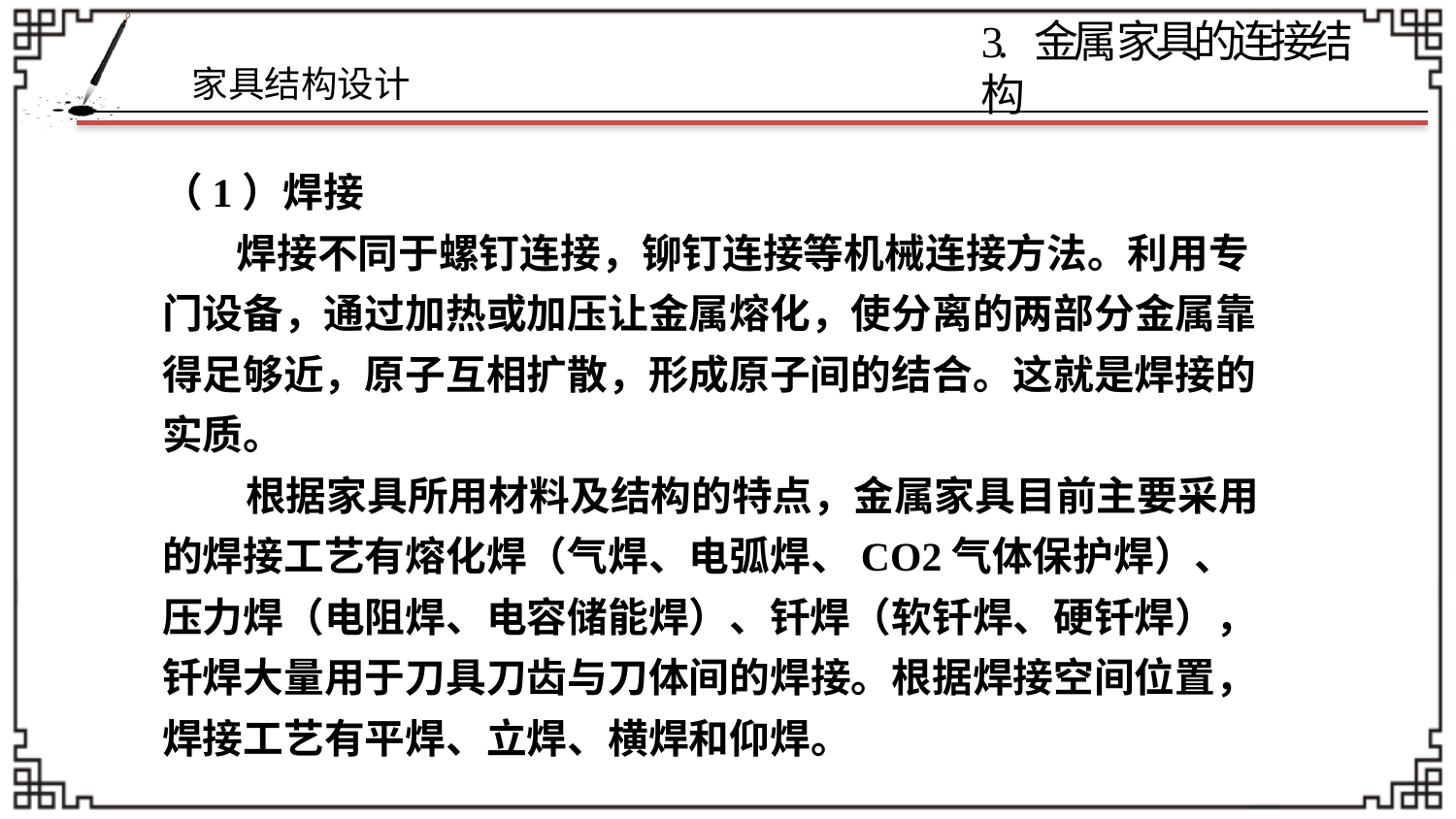

3.   金属家具的连接结构
（1）焊接
       焊接不同于螺钉连接，铆钉连接等机械连接方法。利用专门设备，通过加热或加压让金属熔化，使分离的两部分金属靠得足够近，原子互相扩散，形成原子间的结合。这就是焊接的实质。
        根据家具所用材料及结构的特点，金属家具目前主要采用的焊接工艺有熔化焊（气焊、电弧焊、CO2气体保护焊）、压力焊（电阻焊、电容储能焊）、钎焊（软钎焊、硬钎焊），钎焊大量用于刀具刀齿与刀体间的焊接。根据焊接空间位置，焊接工艺有平焊、立焊、横焊和仰焊。